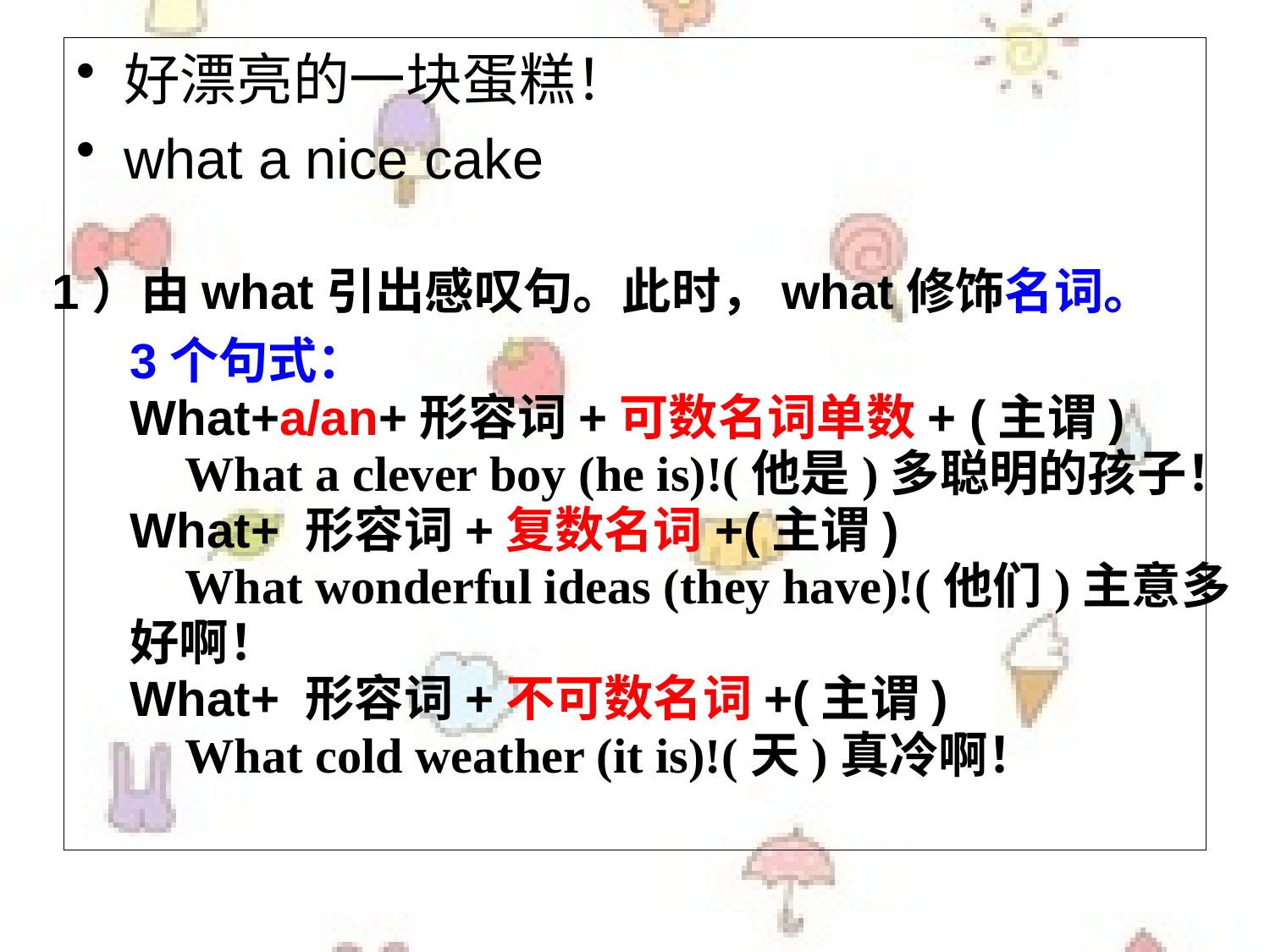

好漂亮的一块蛋糕！
what a nice cake
1）由what引出感叹句。此时，what修饰名词。
3个句式：
What+a/an+形容词+可数名词单数+ (主谓)
    What a clever boy (he is)!(他是)多聪明的孩子！
What+ 形容词+复数名词+(主谓)
    What wonderful ideas (they have)!(他们)主意多好啊！
What+ 形容词+不可数名词+(主谓)
    What cold weather (it is)!(天)真冷啊！